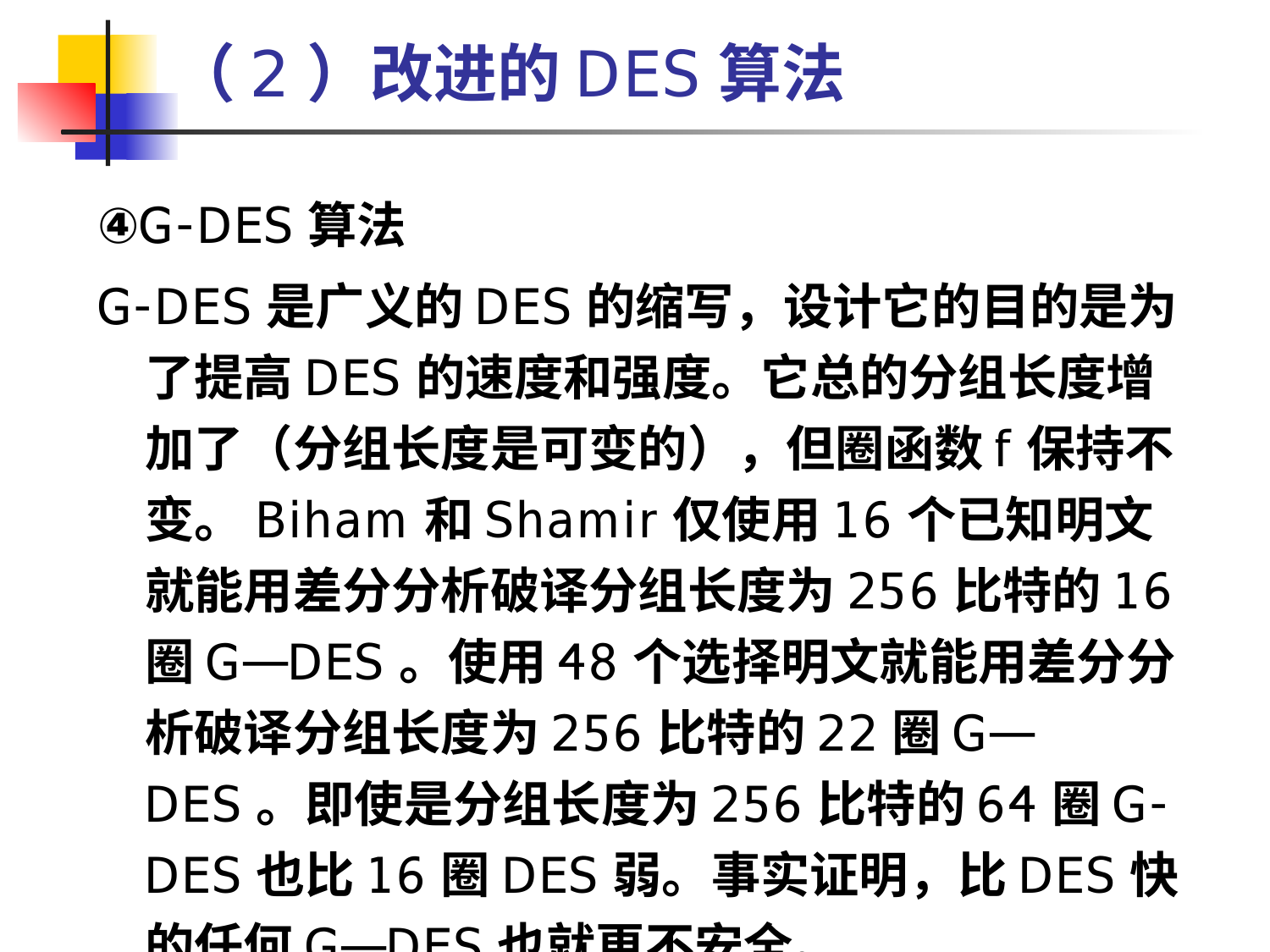

# （2）改进的DES算法
④G-DES算法
G-DES是广义的DES的缩写，设计它的目的是为了提高DES的速度和强度。它总的分组长度增加了（分组长度是可变的），但圈函数f保持不变。Biham和Shamir仅使用16个已知明文就能用差分分析破译分组长度为256比特的16圈G—DES。使用48个选择明文就能用差分分析破译分组长度为256比特的22圈G—DES。即使是分组长度为256比特的64圈G-DES也比16圈DES弱。事实证明，比DES快的任何G—DES也就更不安全。

14